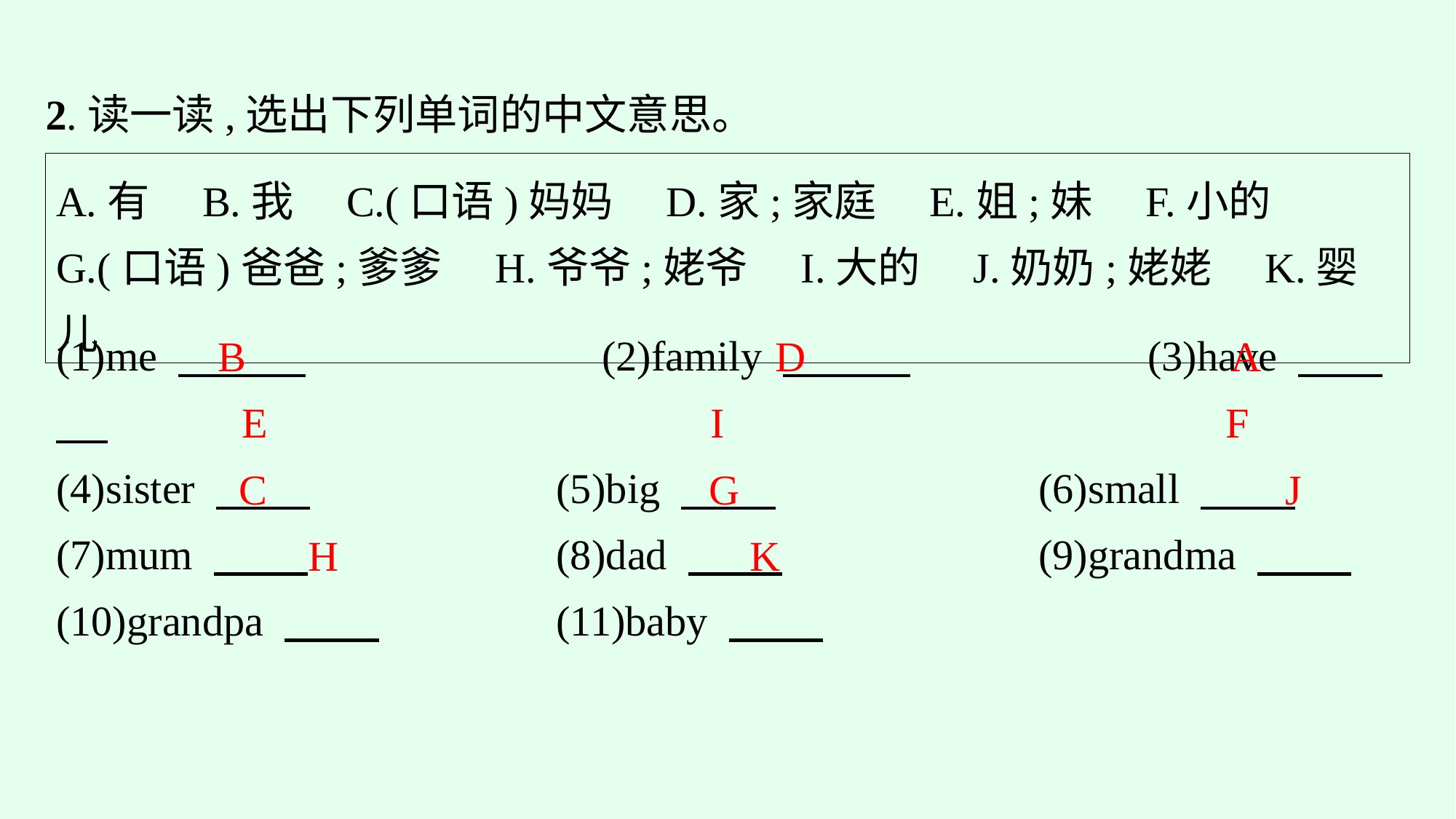

2.读一读,选出下列单词的中文意思。
A.有　B.我　C.(口语)妈妈　D.家;家庭　E.姐;妹　F.小的
G.(口语)爸爸;爹爹　H.爷爷;姥爷　I.大的　J.奶奶;姥姥　K.婴儿
(1)me 　　　　　　		(2)family 　　　　　　　	(3)have
(4)sister 　　 			(5)big 　　 			(6)small
(7)mum 　　 			(8)dad 　　 			(9)grandma
(10)grandpa 　　 		(11)baby
B
D
A
E
I
F
C
G
J
H
K